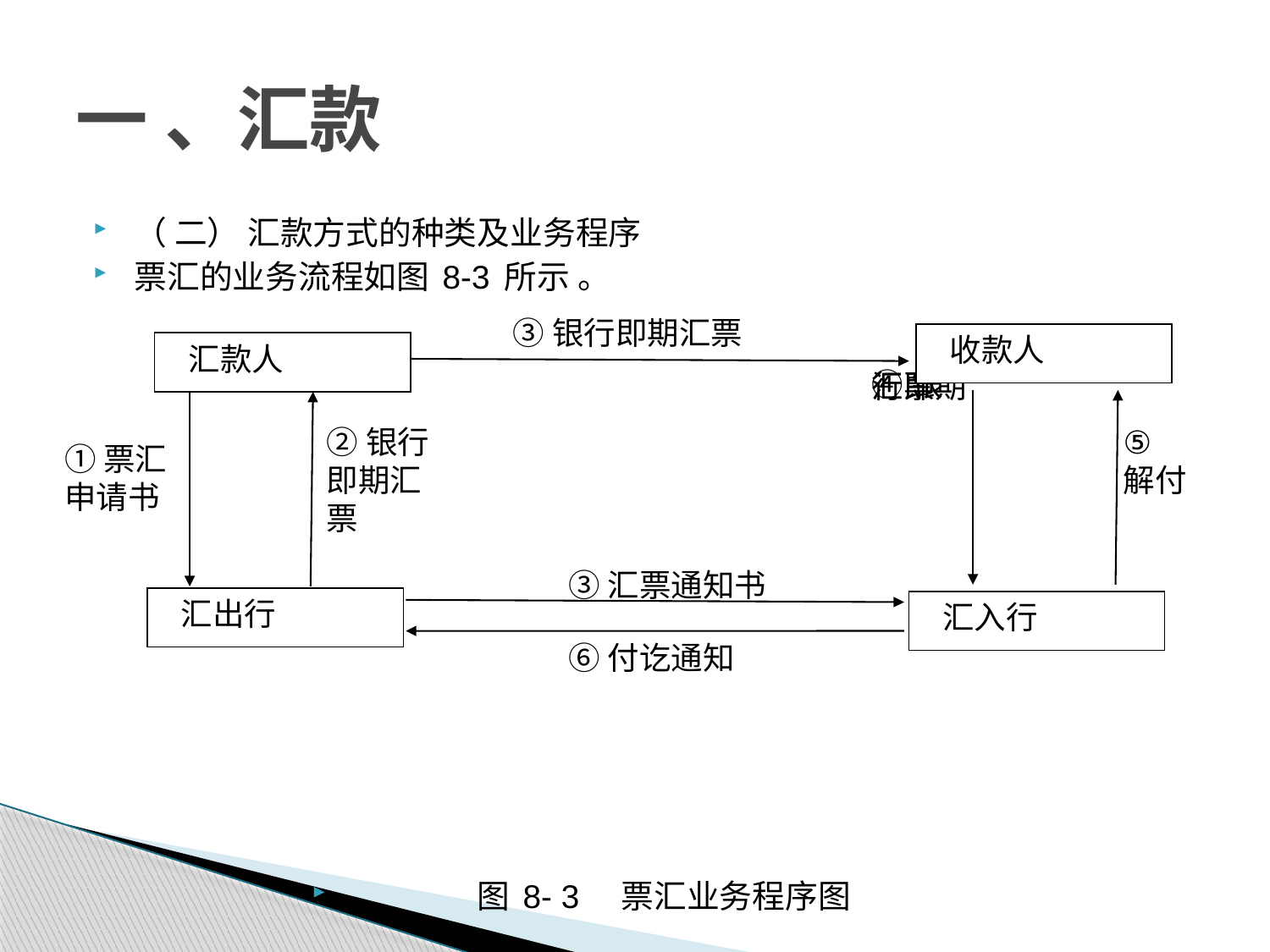

# 一 、汇款
（ 二） 汇款方式的种类及业务程序
票汇的业务流程如图 8-3 所示 。

图 8- 3    票汇业务程序图
③银行即期汇票

收款人

汇入行

⑥付讫通知

④银行即期汇票

⑤
解付

汇款人

②银行即期汇票

①票汇申请书

汇出行

③汇票通知书